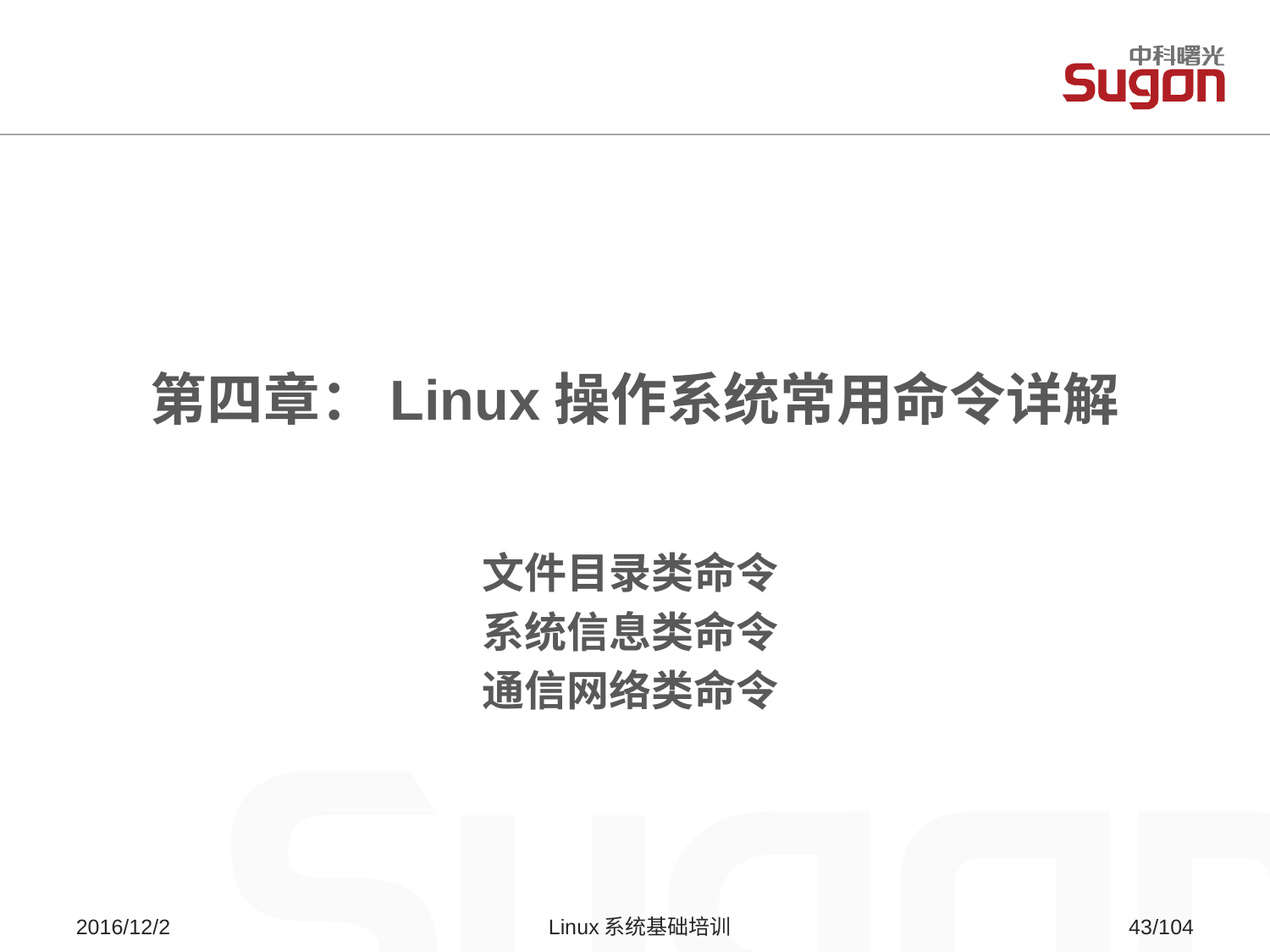

# 第四章：Linux操作系统常用命令详解
文件目录类命令
系统信息类命令
通信网络类命令